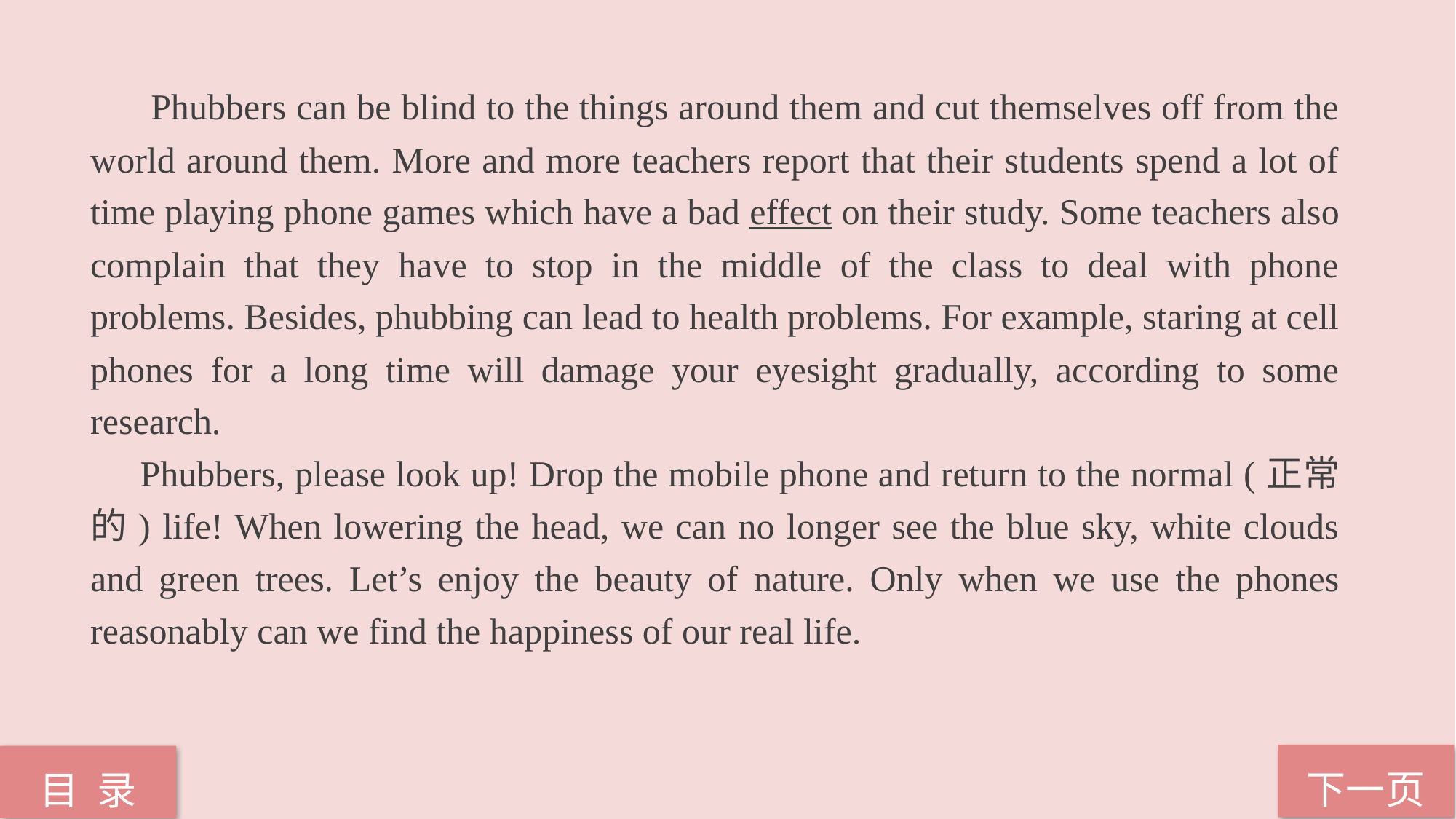

Phubbers can be blind to the things around them and cut themselves off from the world around them. More and more teachers report that their students spend a lot of time playing phone games which have a bad effect on their study. Some teachers also complain that they have to stop in the middle of the class to deal with phone problems. Besides, phubbing can lead to health problems. For example, staring at cell phones for a long time will damage your eyesight gradually, according to some research.
     Phubbers, please look up! Drop the mobile phone and return to the normal (正常的) life! When lowering the head, we can no longer see the blue sky, white clouds and green trees. Let’s enjoy the beauty of nature. Only when we use the phones reasonably can we find the happiness of our real life.